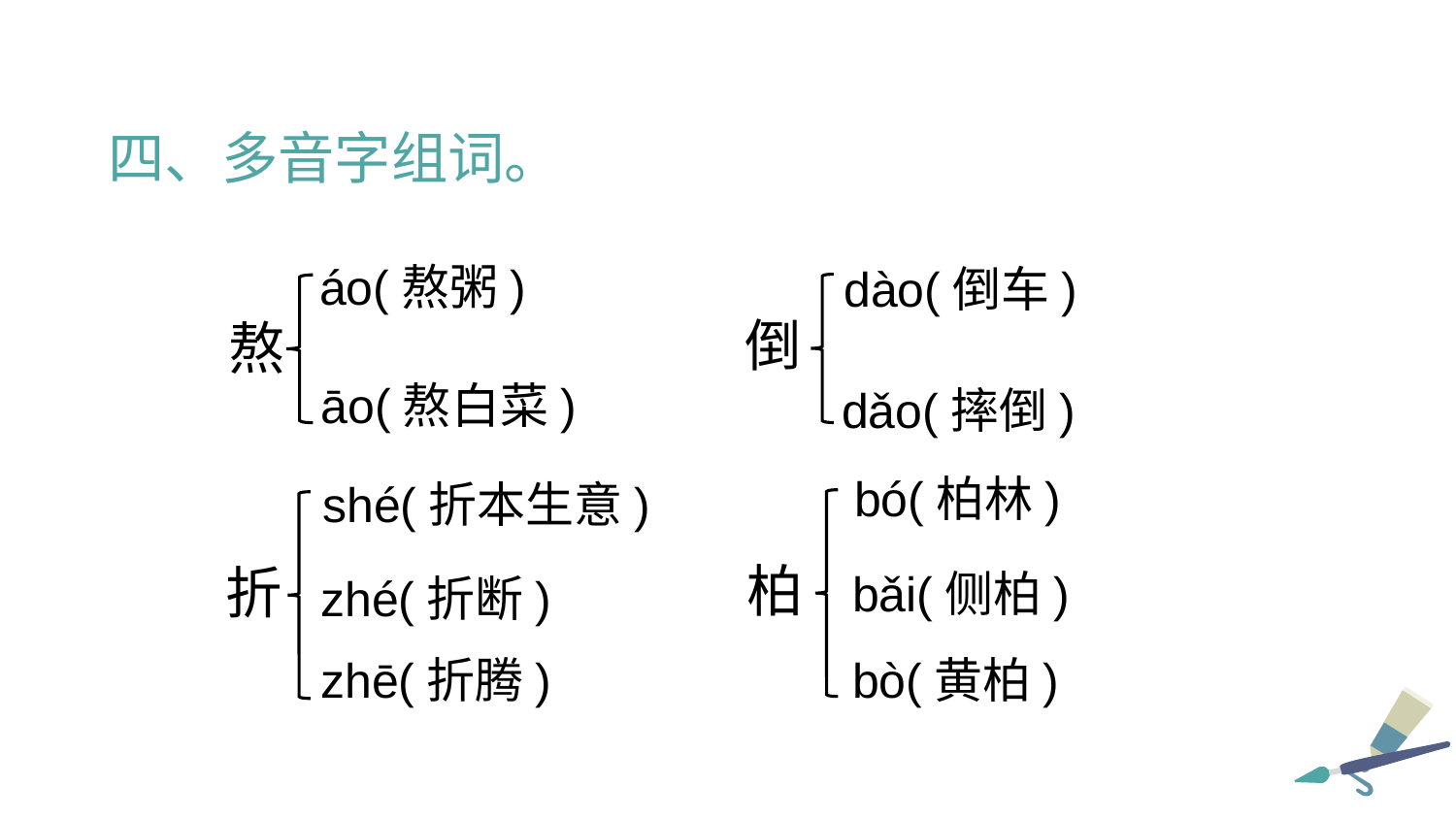

四、多音字组词。
áo(熬粥)
dào(倒车)

倒
熬
 āo(熬白菜)
dǎo(摔倒)
bó(柏林)
shé(折本生意)

柏
折
bǎi(侧柏)
zhé(折断)
zhē(折腾)
bò(黄柏)